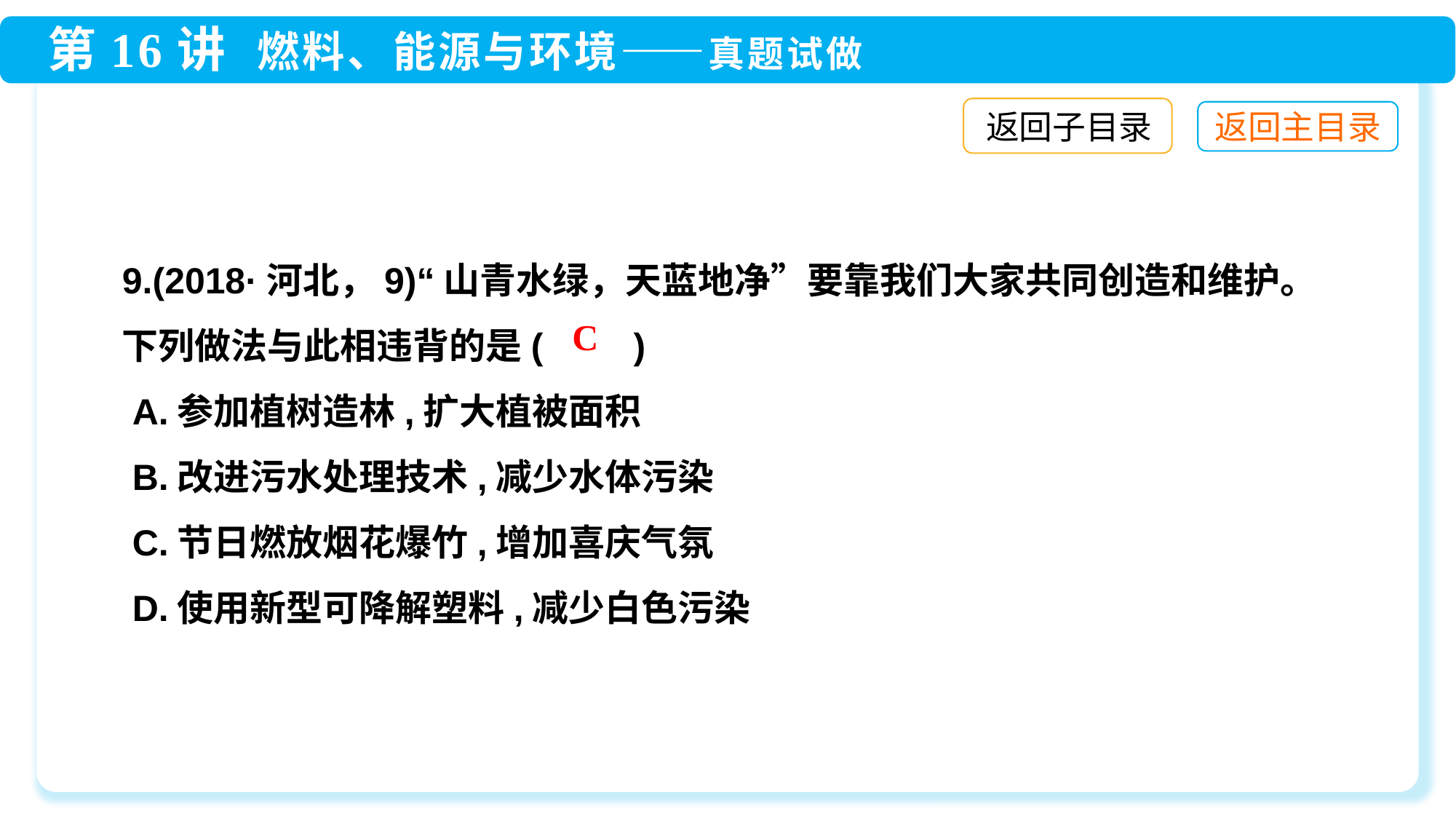

返回子目录

9.(2018·河北，9)“山青水绿，天蓝地净”要靠我们大家共同创造和维护。下列做法与此相违背的是(　　)
 A.参加植树造林,扩大植被面积
 B.改进污水处理技术,减少水体污染
 C.节日燃放烟花爆竹,增加喜庆气氛
 D.使用新型可降解塑料,减少白色污染
C